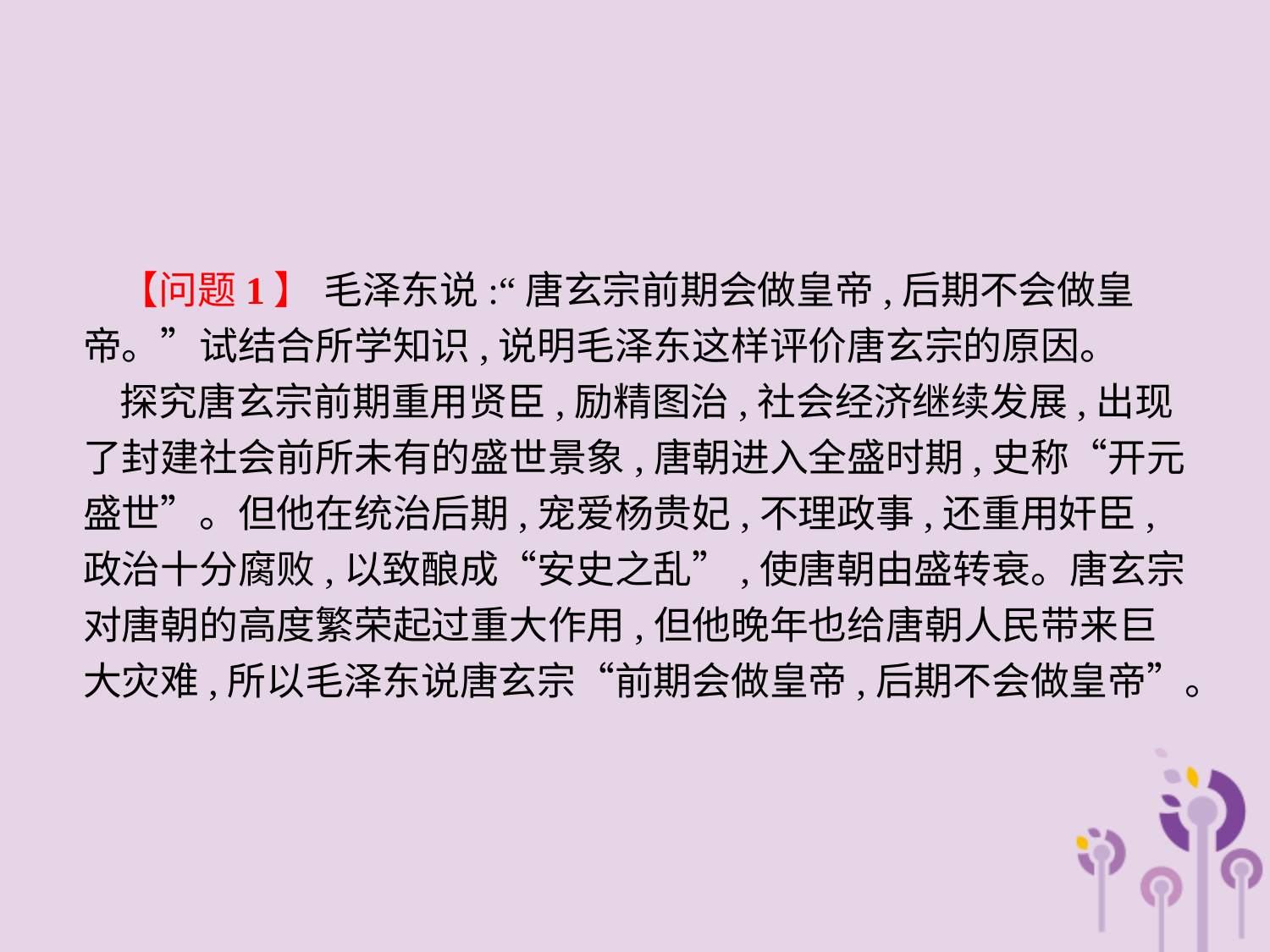

【问题1】 毛泽东说:“唐玄宗前期会做皇帝,后期不会做皇帝。”试结合所学知识,说明毛泽东这样评价唐玄宗的原因。
探究唐玄宗前期重用贤臣,励精图治,社会经济继续发展,出现了封建社会前所未有的盛世景象,唐朝进入全盛时期,史称“开元盛世”。但他在统治后期,宠爱杨贵妃,不理政事,还重用奸臣,政治十分腐败,以致酿成“安史之乱”,使唐朝由盛转衰。唐玄宗对唐朝的高度繁荣起过重大作用,但他晚年也给唐朝人民带来巨大灾难,所以毛泽东说唐玄宗“前期会做皇帝,后期不会做皇帝”。